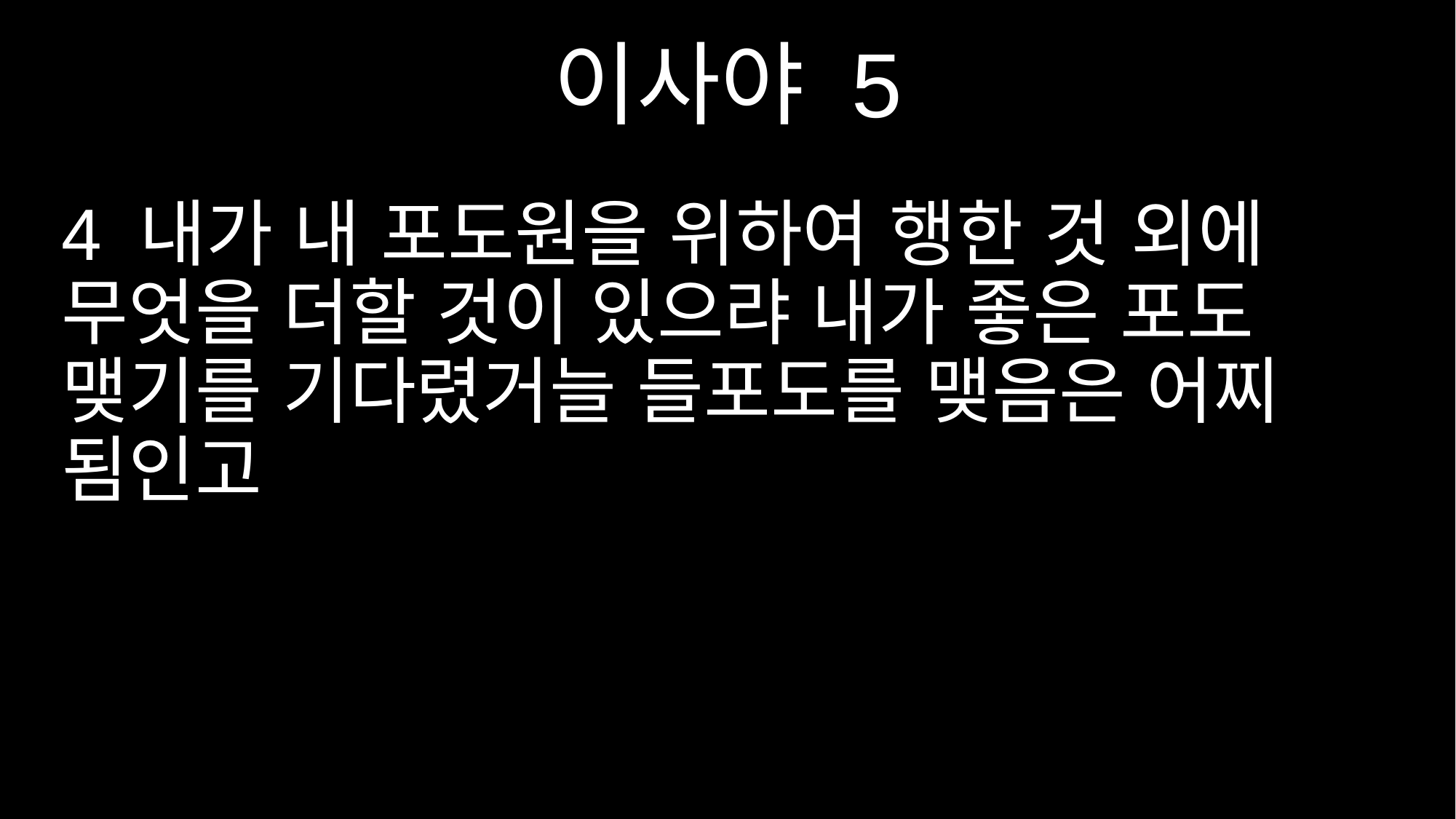

이사야 5
4 내가 내 포도원을 위하여 행한 것 외에 무엇을 더할 것이 있으랴 내가 좋은 포도 맺기를 기다렸거늘 들포도를 맺음은 어찌 됨인고